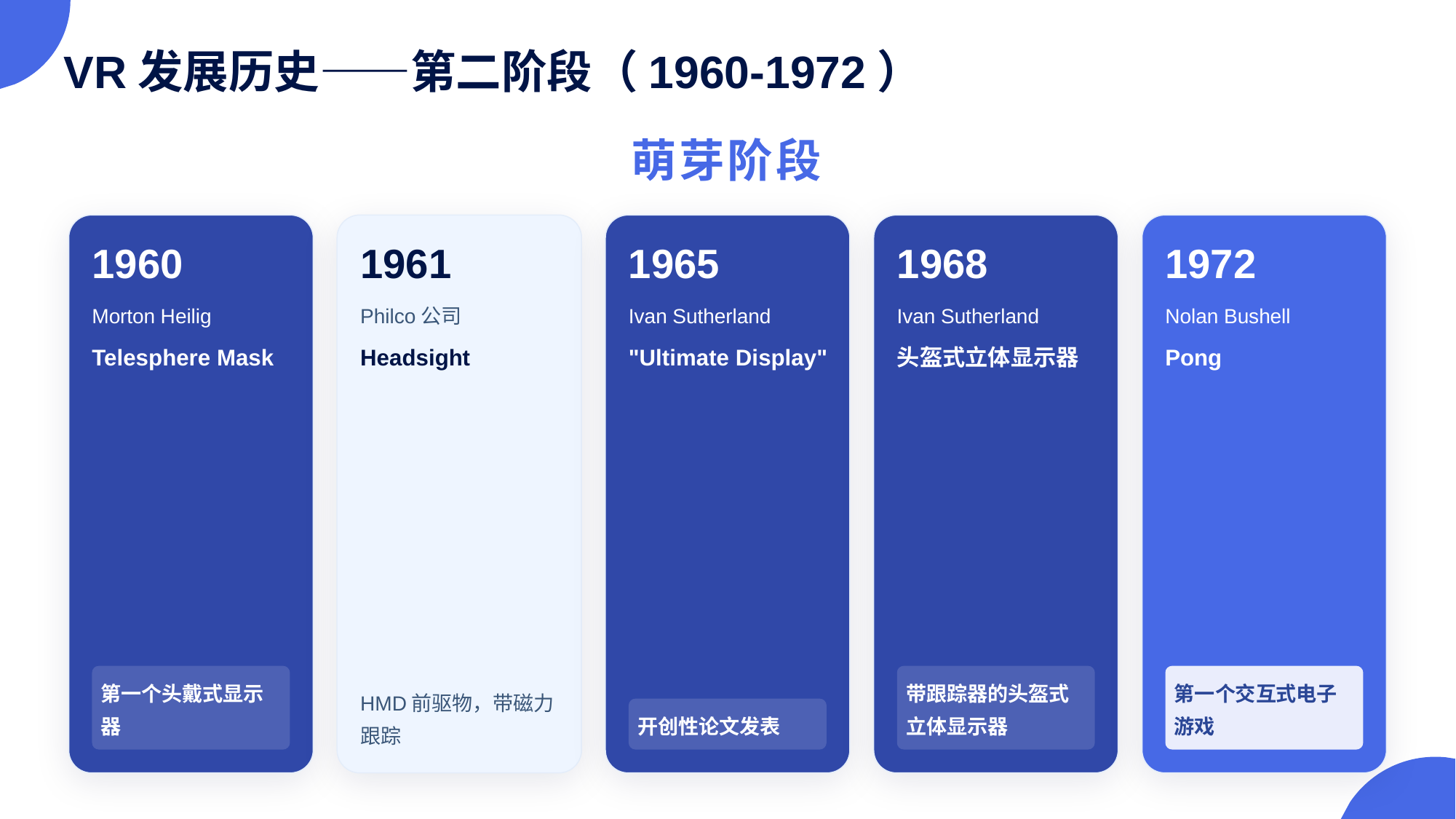

VR发展历史——第二阶段（1960-1972）
萌芽阶段

1960
1961
1965
1968
1972
Morton Heilig
Philco公司
Ivan Sutherland
Ivan Sutherland
Nolan Bushell
Telesphere Mask
Headsight
"Ultimate Display"
头盔式立体显示器
Pong

第一个头戴式显示器
带跟踪器的头盔式立体显示器
第一个交互式电子游戏
HMD前驱物，带磁力跟踪

开创性论文发表